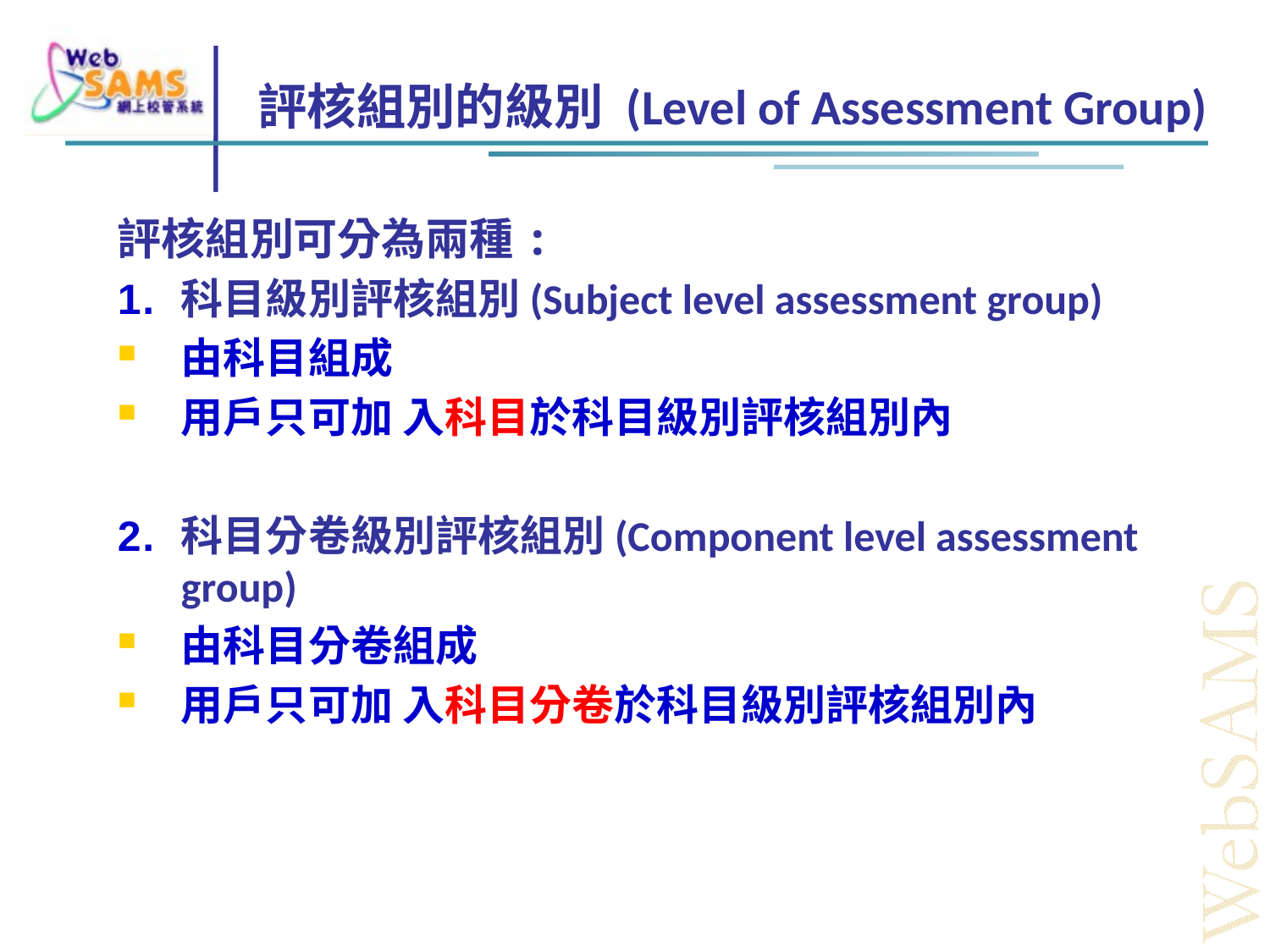

評核組別的級別 (Level of Assessment Group)
評核組別可分為兩種:
科目級別評核組別(Subject level assessment group)
由科目組成
用戶只可加 入科目於科目級別評核組別內

科目分卷級別評核組別(Component level assessment group)
由科目分卷組成
用戶只可加 入科目分卷於科目級別評核組別內